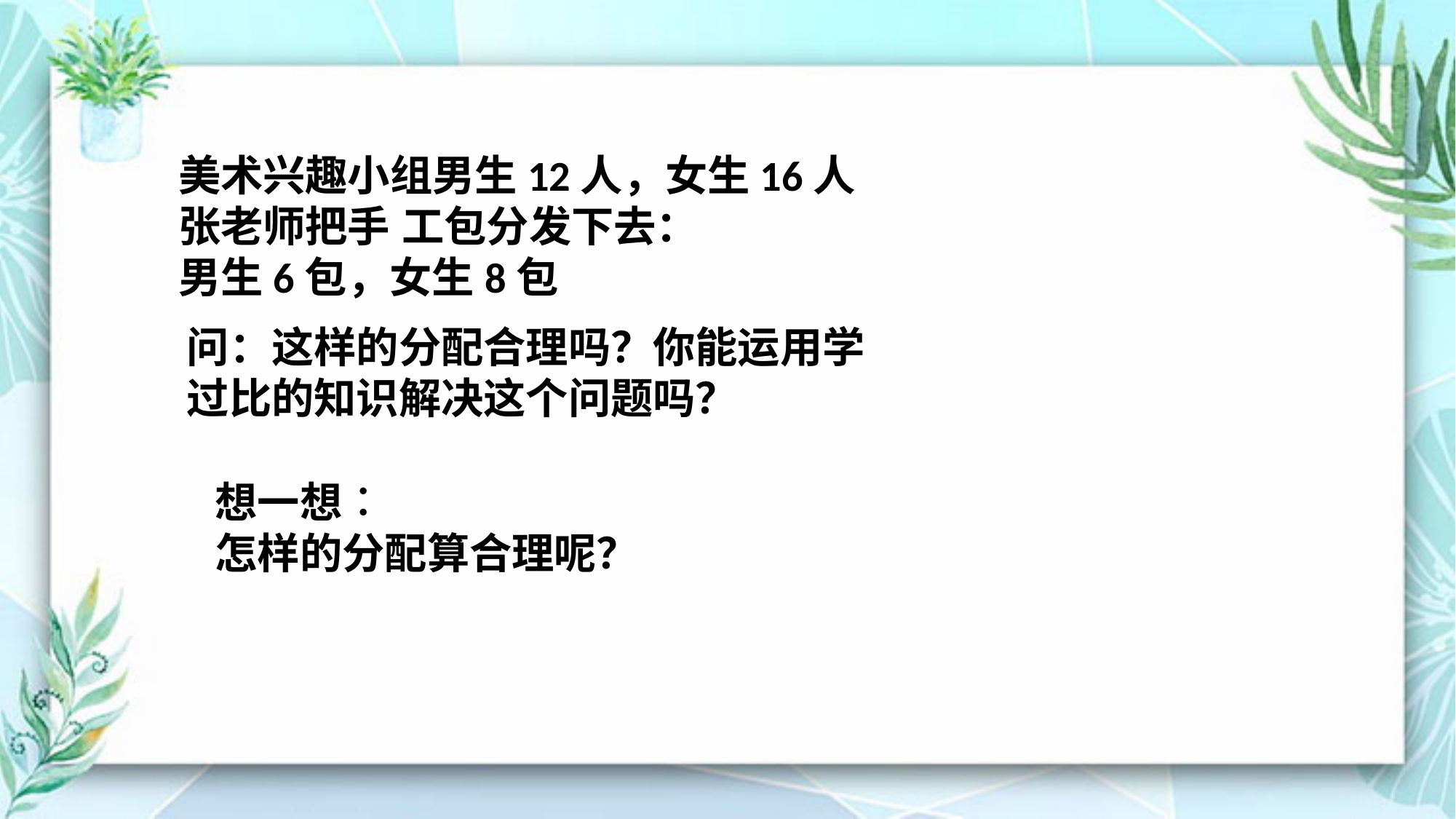

美术兴趣小组男生12人，女生16人
张老师把手 工包分发下去：
男生6包，女生8包

问：这样的分配合理吗？你能运用学过比的知识解决这个问题吗？
想一想︰
怎样的分配算合理呢？